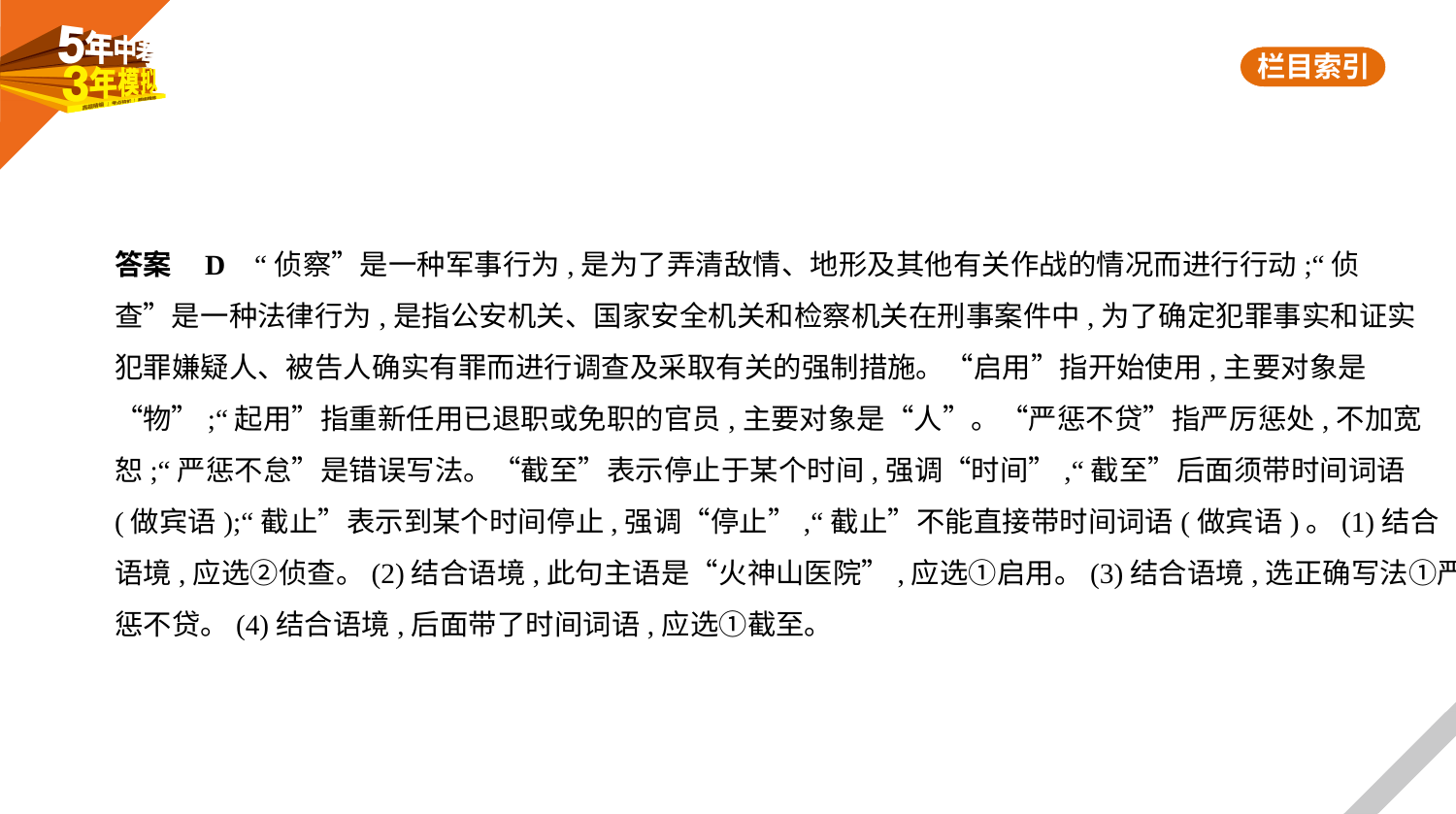

答案    D    “侦察”是一种军事行为,是为了弄清敌情、地形及其他有关作战的情况而进行行动;“侦
查”是一种法律行为,是指公安机关、国家安全机关和检察机关在刑事案件中,为了确定犯罪事实和证实
犯罪嫌疑人、被告人确实有罪而进行调查及采取有关的强制措施。“启用”指开始使用,主要对象是
“物”;“起用”指重新任用已退职或免职的官员,主要对象是“人”。“严惩不贷”指严厉惩处,不加宽
恕;“严惩不怠”是错误写法。“截至”表示停止于某个时间,强调“时间”,“截至”后面须带时间词语
(做宾语);“截止”表示到某个时间停止,强调“停止”,“截止”不能直接带时间词语(做宾语)。(1)结合
语境,应选②侦查。(2)结合语境,此句主语是“火神山医院”,应选①启用。(3)结合语境,选正确写法①严
惩不贷。(4)结合语境,后面带了时间词语,应选①截至。